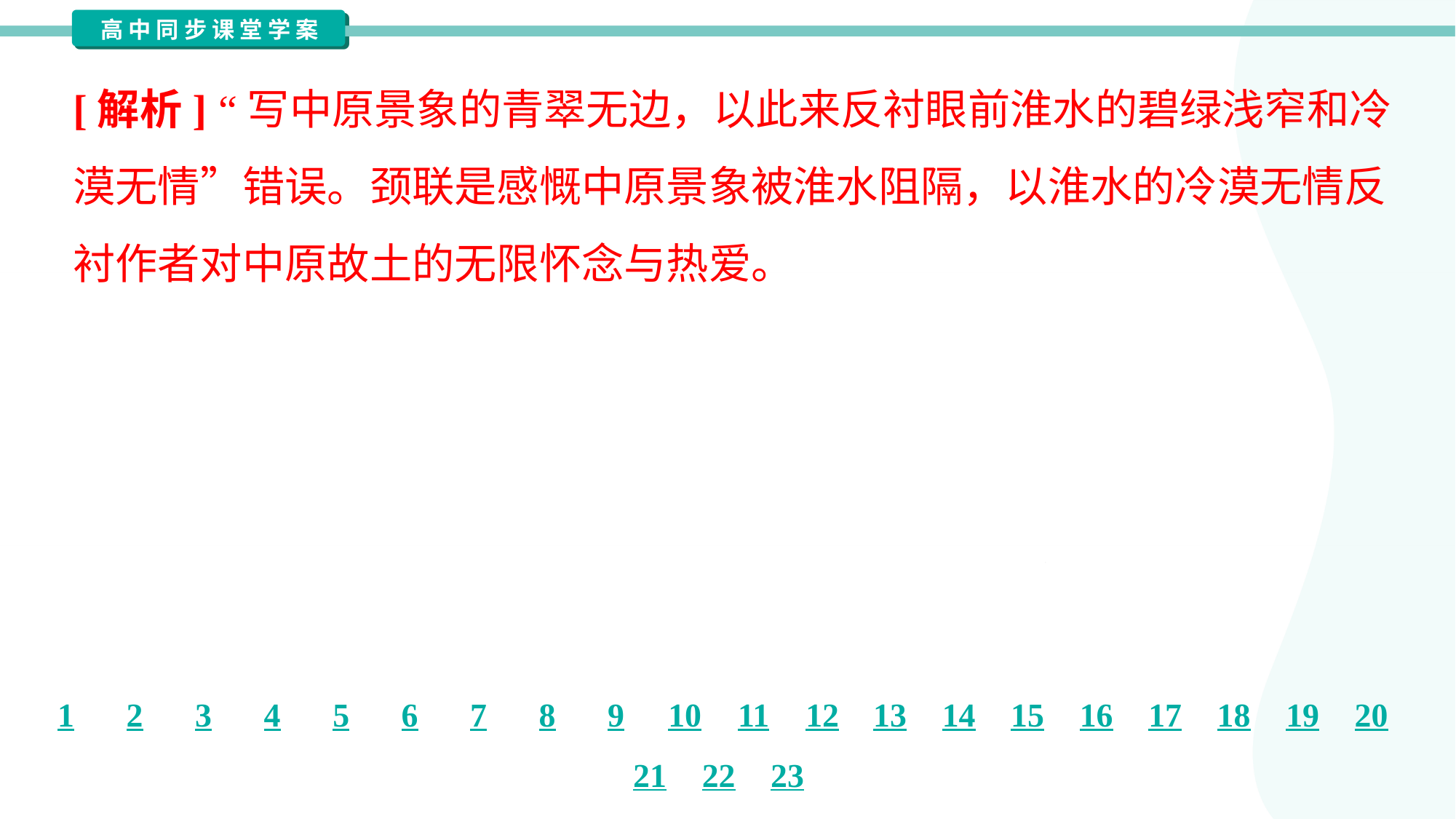

[解析] “写中原景象的青翠无边，以此来反衬眼前淮水的碧绿浅窄和冷
漠无情”错误。颈联是感慨中原景象被淮水阻隔，以淮水的冷漠无情反
衬作者对中原故土的无限怀念与热爱。